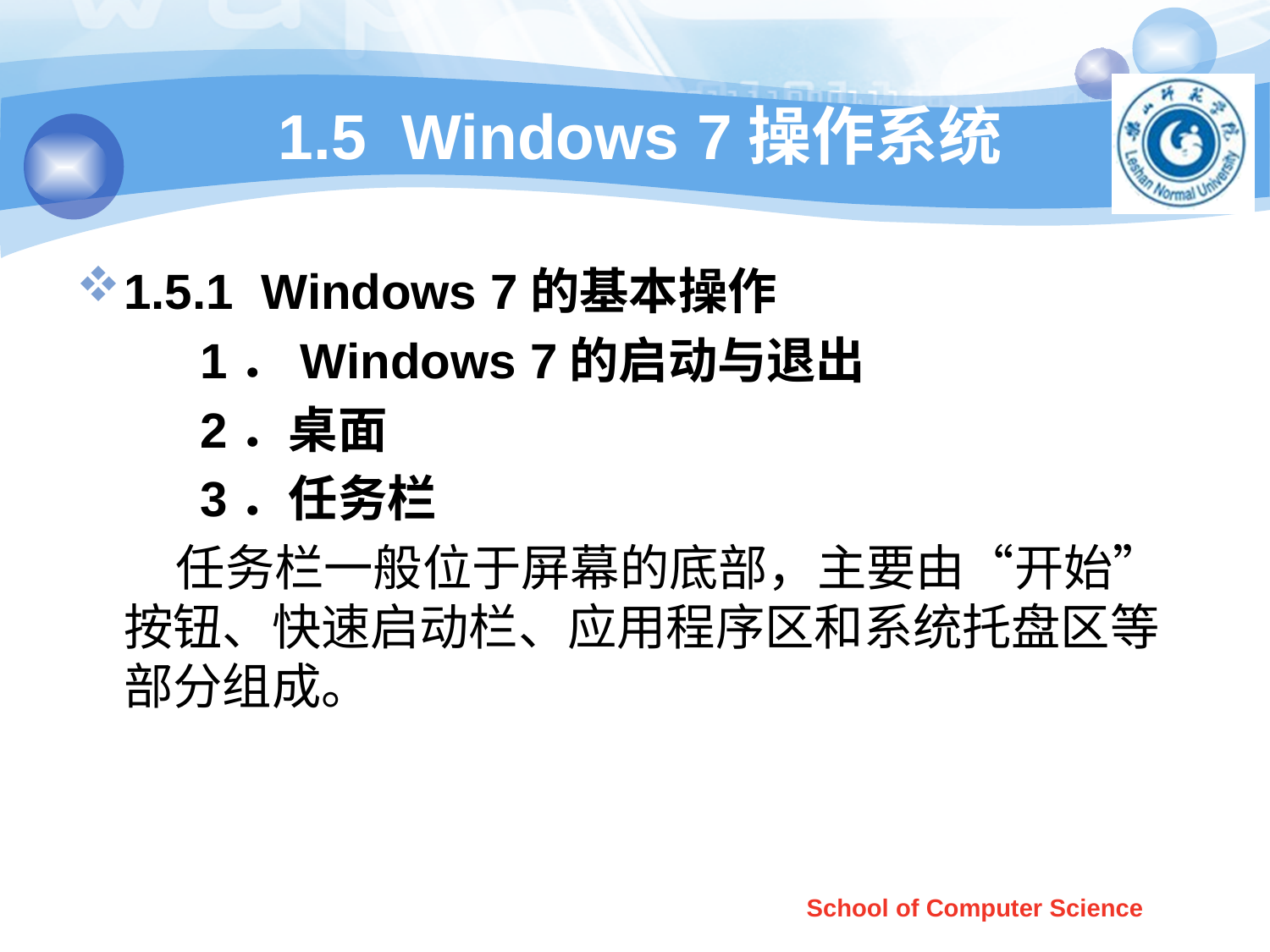

# 1.5  Windows 7操作系统
1.5.1  Windows 7的基本操作
         1．Windows 7的启动与退出
         2．桌面
         3．任务栏
        任务栏一般位于屏幕的底部，主要由“开始”按钮、快速启动栏、应用程序区和系统托盘区等部分组成。

School of Computer Science